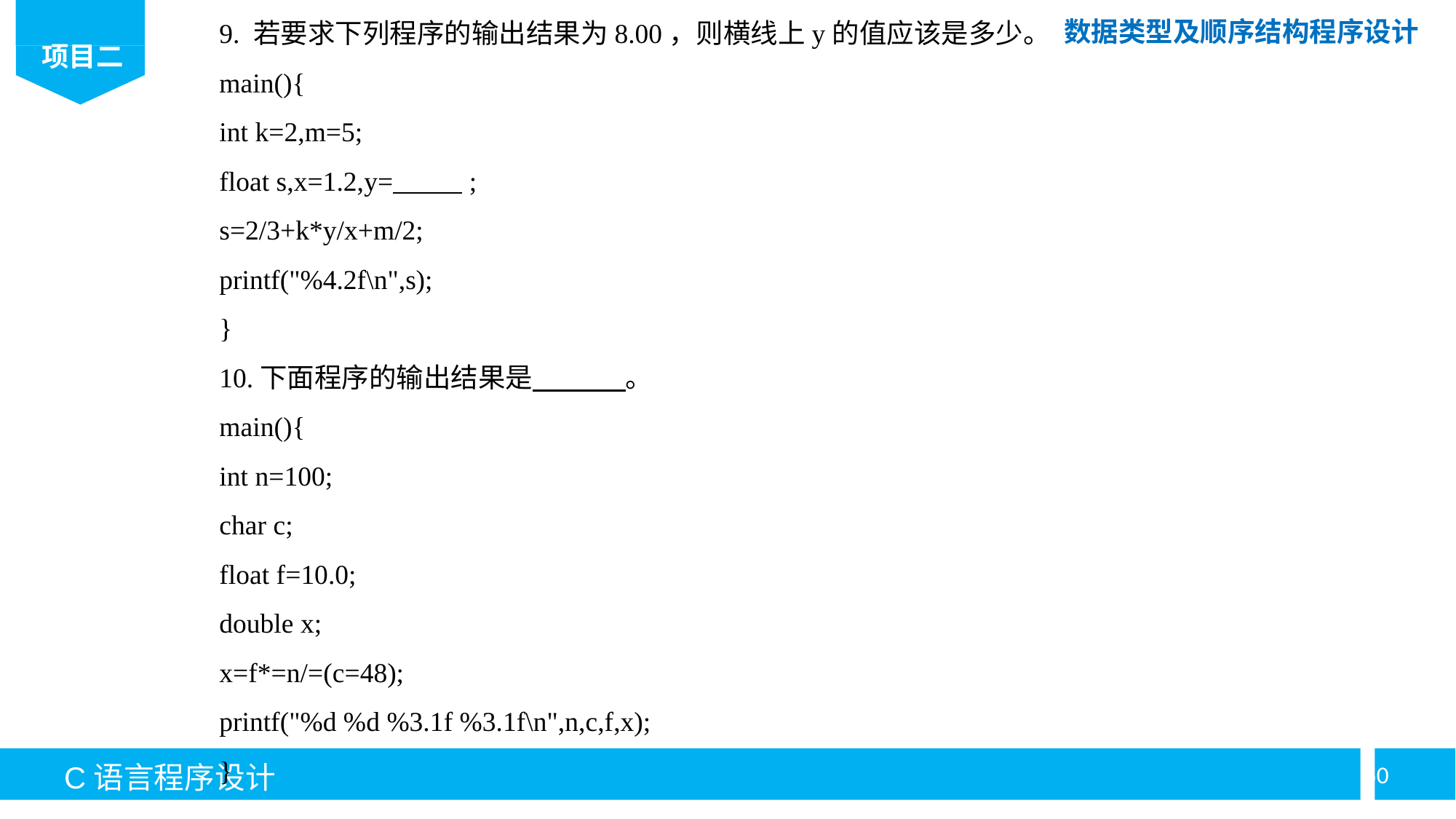

9. 若要求下列程序的输出结果为8.00，则横线上y的值应该是多少。
main(){
int k=2,m=5;
float s,x=1.2,y=           ;
s=2/3+k*y/x+m/2;
printf("%4.2f\n",s);
}
10.下面程序的输出结果是               。
main(){
int n=100;
char c;
float f=10.0;
double x;
x=f*=n/=(c=48);
printf("%d %d %3.1f %3.1f\n",n,c,f,x);
}